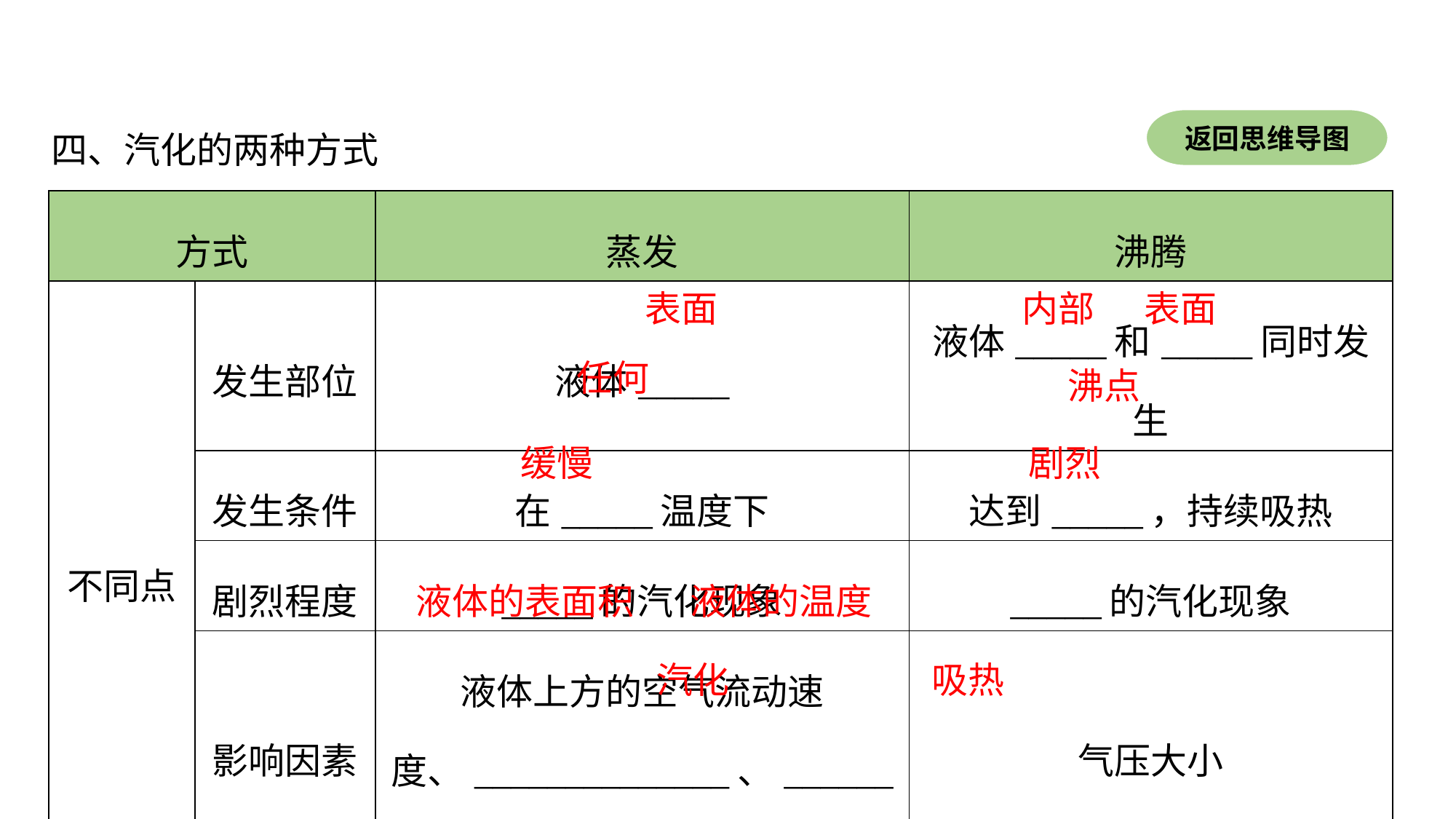

返回思维导图
四、汽化的两种方式
| 方式 |  | 蒸发 | 沸腾 |
| --- | --- | --- | --- |
| 不同点 | 发生部位 | 液体\_\_\_\_\_ | 液体\_\_\_\_\_和\_\_\_\_\_同时发生 |
|  | 发生条件 | 在\_\_\_\_\_温度下 | 达到\_\_\_\_\_，持续吸热 |
|  | 剧烈程度 | \_\_\_\_\_的汽化现象 | \_\_\_\_\_的汽化现象 |
|  | 影响因素 | 液体上方的空气流动速度、\_\_\_\_\_\_\_\_\_\_\_\_\_\_、\_\_\_\_\_\_\_\_\_\_\_\_ | 气压大小 |
| 相同点 | 都是\_\_\_\_\_现象，都需\_\_\_\_\_ |  |  |
表面
内部
表面
任何
沸点
缓慢
剧烈
液体的表面积
液体的温度
汽化
吸热